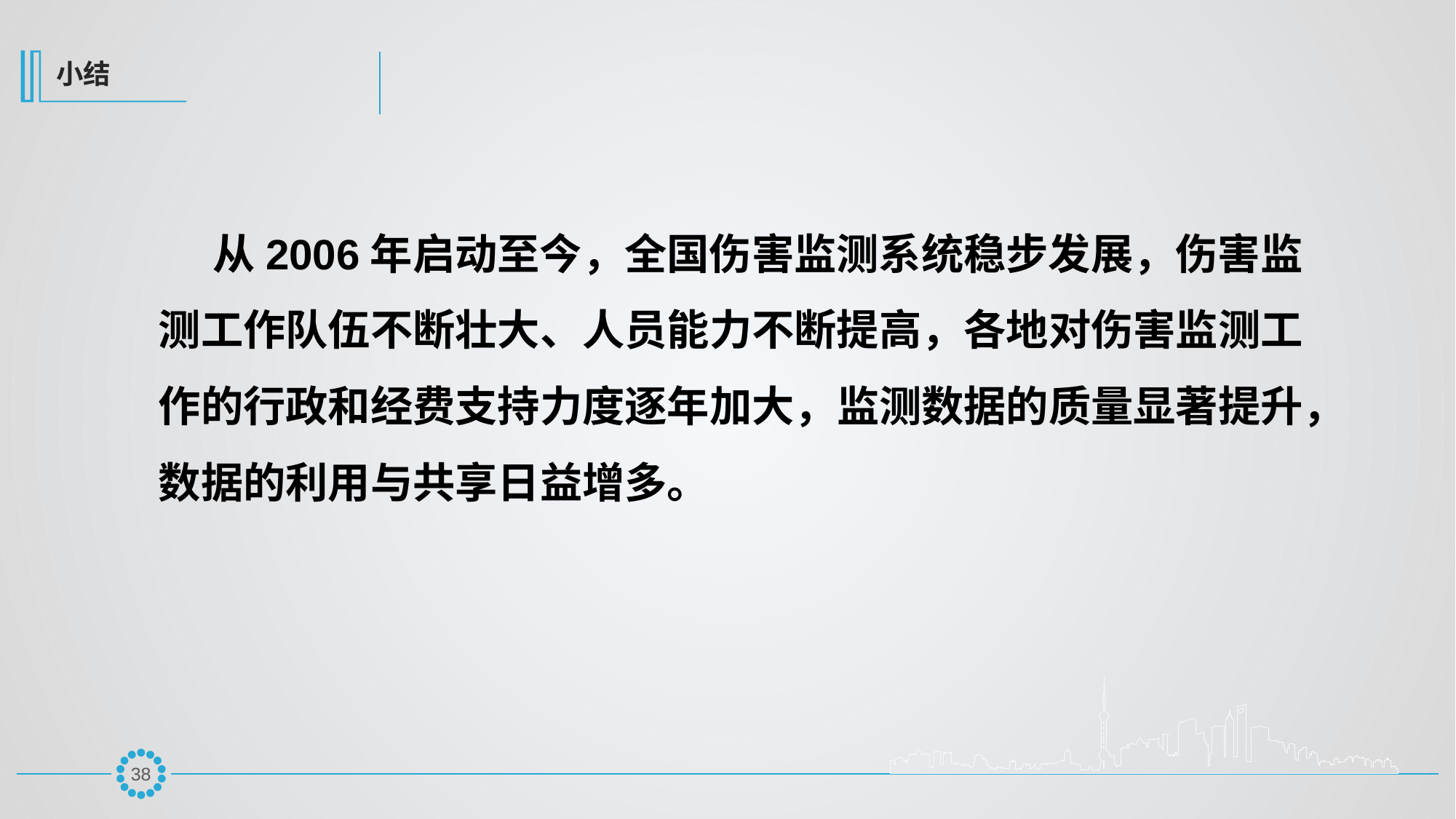

小结
从2006年启动至今，全国伤害监测系统稳步发展，伤害监测工作队伍不断壮大、人员能力不断提高，各地对伤害监测工作的行政和经费支持力度逐年加大，监测数据的质量显著提升，数据的利用与共享日益增多。
38